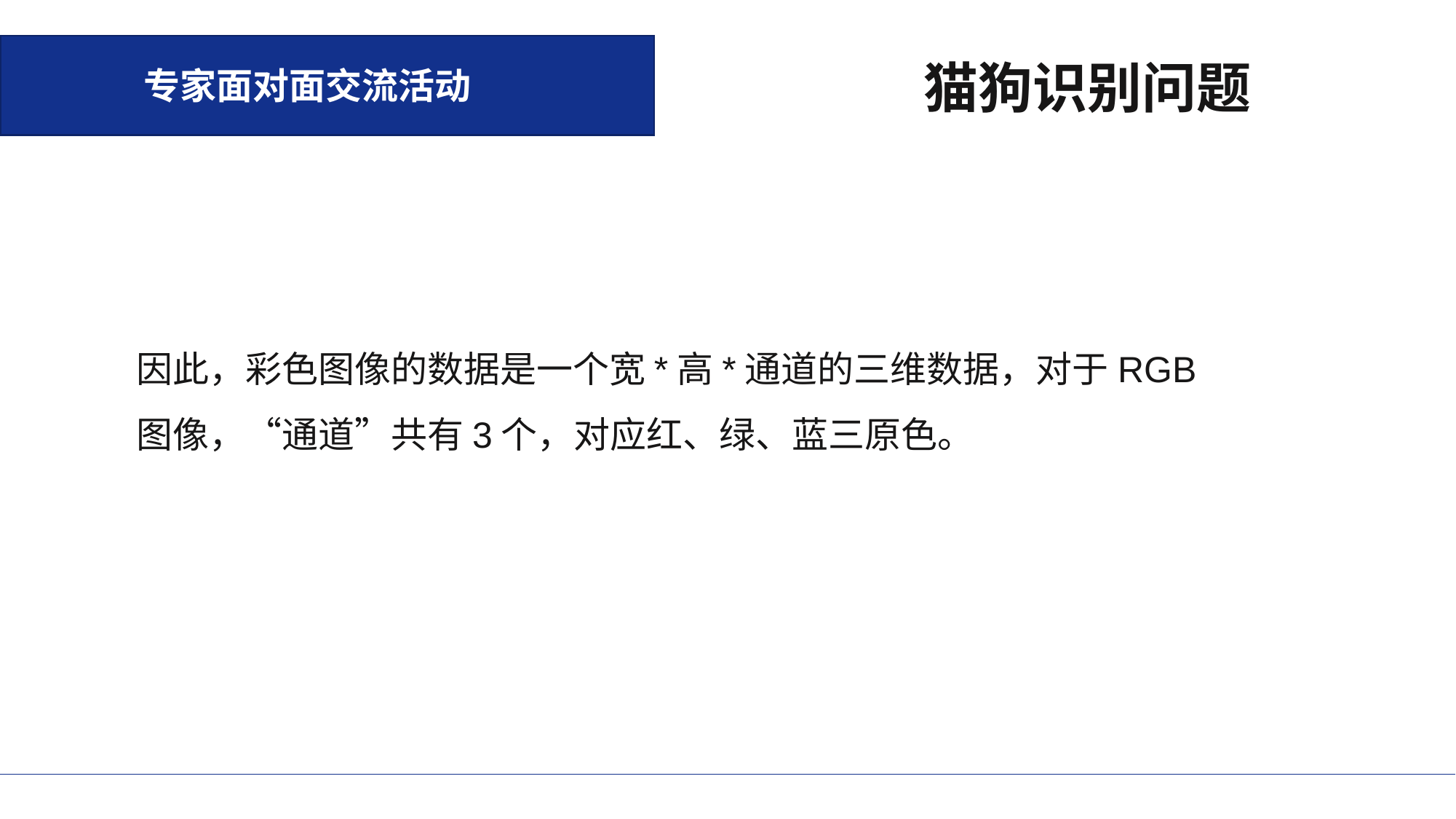

专家面对面交流活动
猫狗识别问题

因此，彩色图像的数据是一个宽*高*通道的三维数据，对于RGB图像，“通道”共有3个，对应红、绿、蓝三原色。